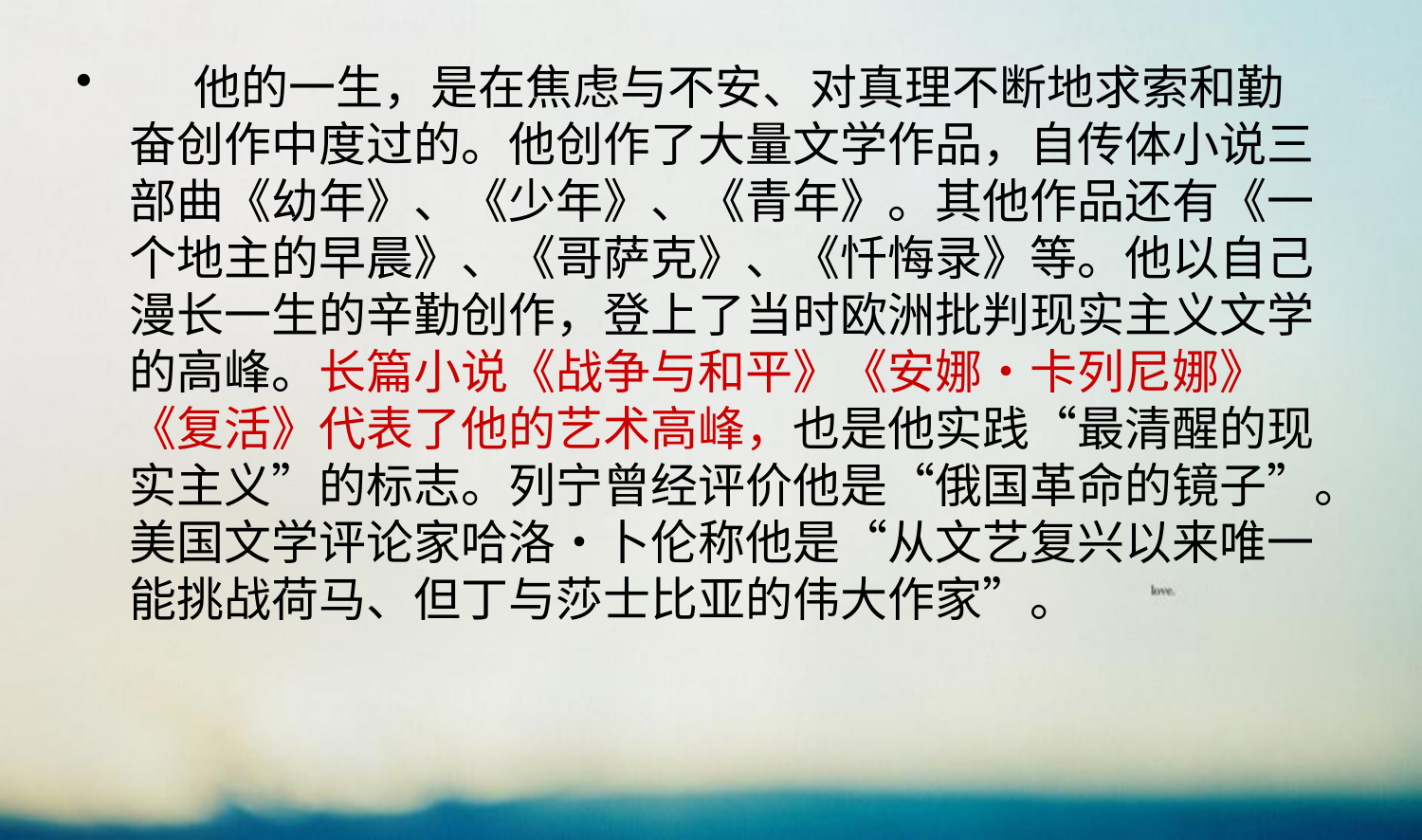

他的一生，是在焦虑与不安、对真理不断地求索和勤奋创作中度过的。他创作了大量文学作品，自传体小说三部曲《幼年》、《少年》、《青年》。其他作品还有《一个地主的早晨》、《哥萨克》、《忏悔录》等。他以自己漫长一生的辛勤创作，登上了当时欧洲批判现实主义文学的高峰。长篇小说《战争与和平》《安娜•卡列尼娜》《复活》代表了他的艺术高峰，也是他实践“最清醒的现实主义”的标志。列宁曾经评价他是“俄国革命的镜子”。美国文学评论家哈洛•卜伦称他是“从文艺复兴以来唯一能挑战荷马、但丁与莎士比亚的伟大作家”。